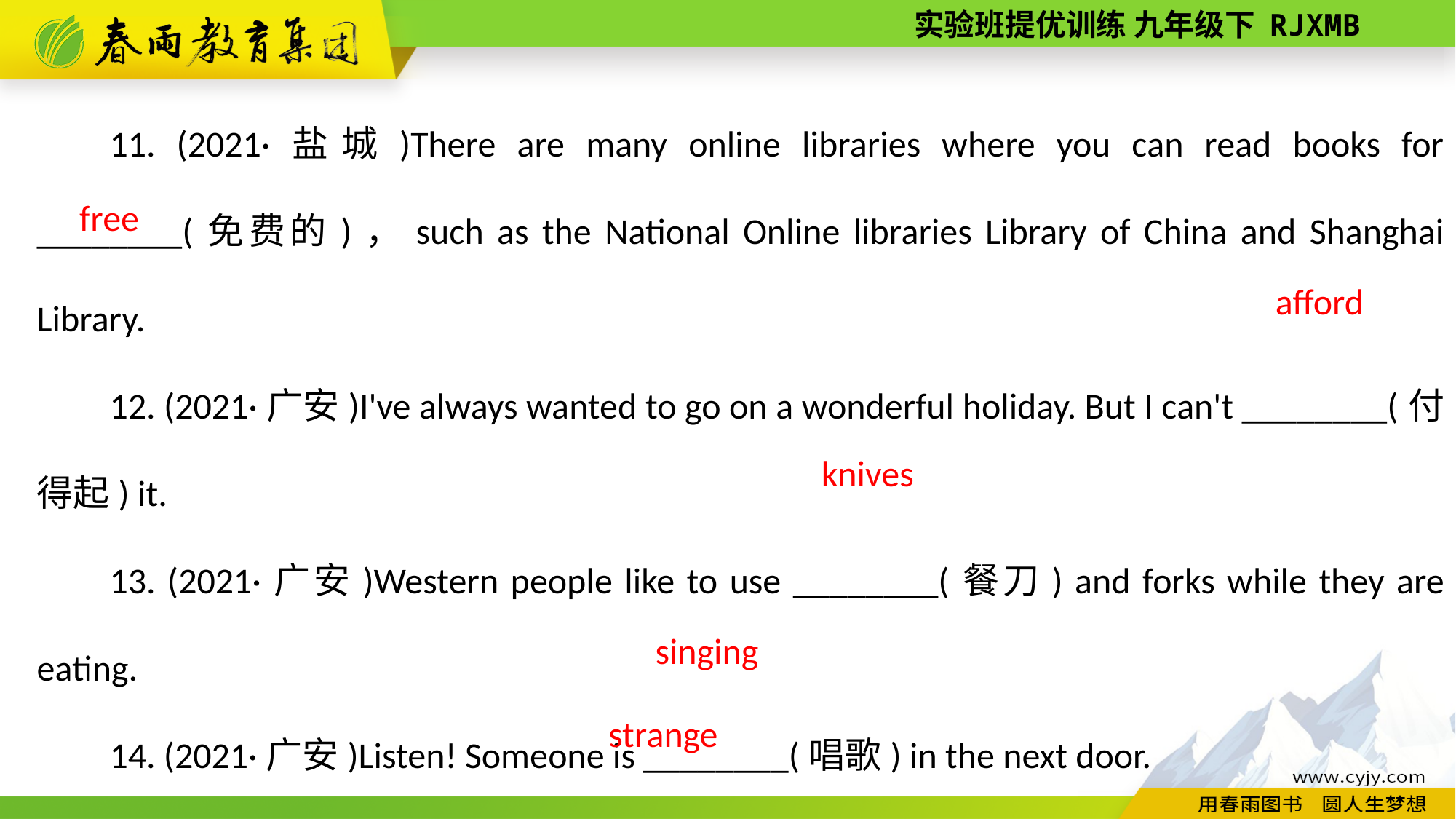

11. (2021·盐城)There are many online libraries where you can read books for ________(免费的)，such as the National Online libraries Library of China and Shanghai Library.
12. (2021·广安)I've always wanted to go on a wonderful holiday. But I can't ________(付得起) it.
13. (2021·广安)Western people like to use ________(餐刀) and forks while they are eating.
14. (2021·广安)Listen! Someone is ________(唱歌) in the next door.
15. (2021·广安)There is nothing ________(奇怪的) in the box.
free
afford
knives
singing
strange